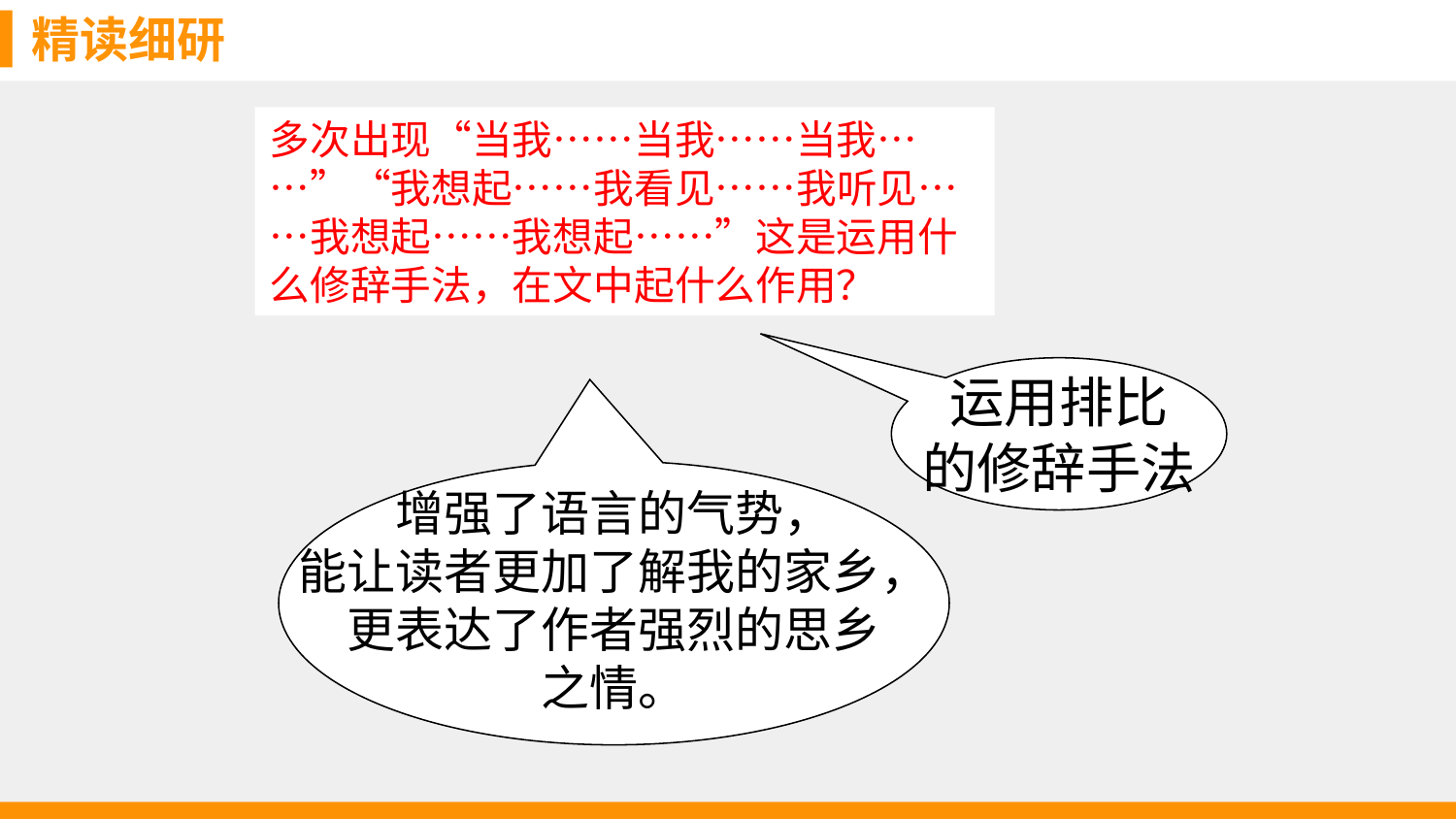

精读细研
多次出现“当我……当我……当我……”“我想起……我看见……我听见……我想起……我想起……”这是运用什么修辞手法，在文中起什么作用？
运用排比
的修辞手法

增强了语言的气势，
能让读者更加了解我的家乡，
更表达了作者强烈的思乡
之情。